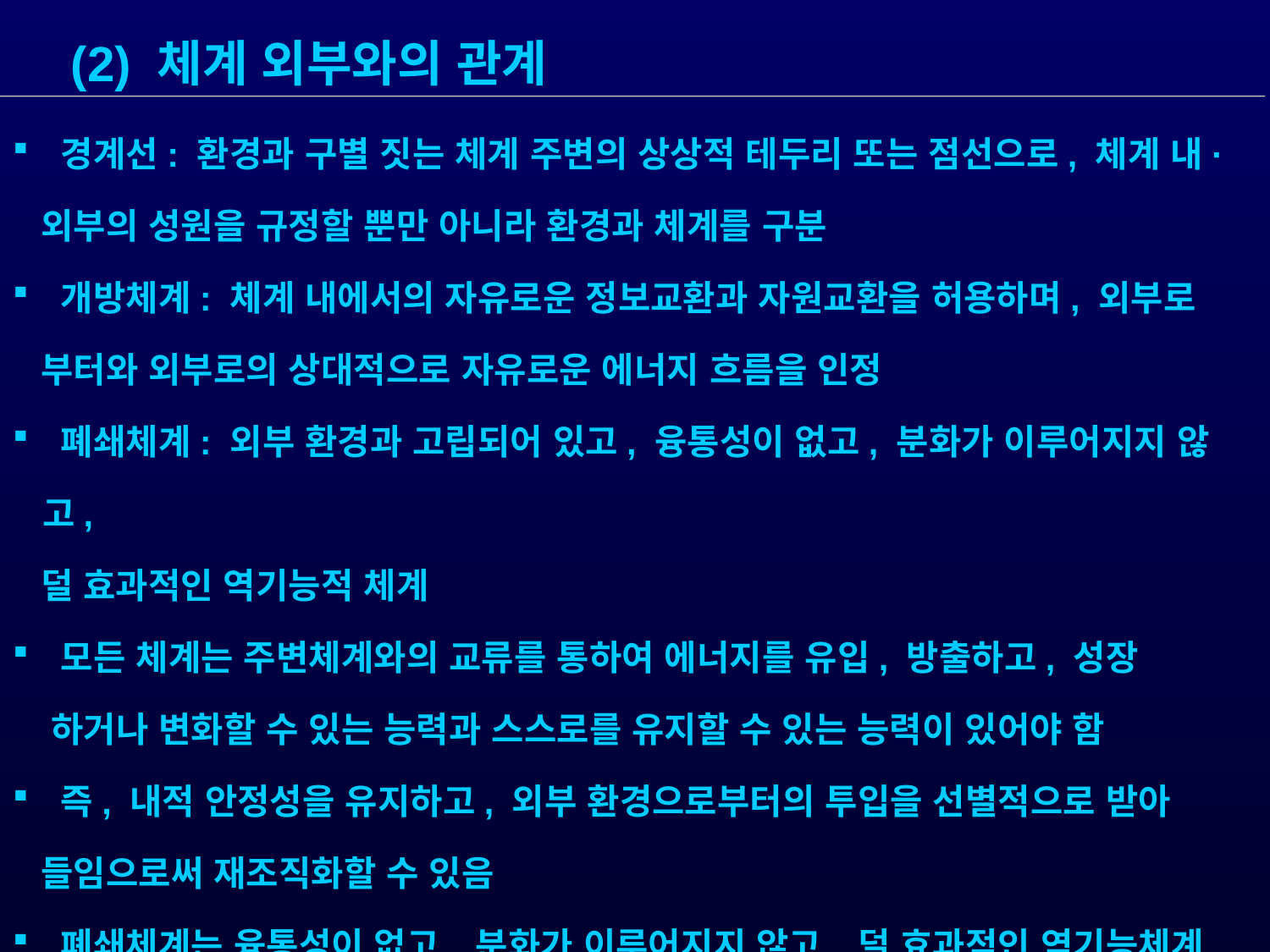

(2) 체계 외부와의 관계
 경계선: 환경과 구별 짓는 체계 주변의 상상적 테두리 또는 점선으로, 체계 내·
  외부의 성원을 규정할 뿐만 아니라 환경과 체계를 구분
 개방체계: 체계 내에서의 자유로운 정보교환과 자원교환을 허용하며, 외부로
  부터와 외부로의 상대적으로 자유로운 에너지 흐름을 인정
 폐쇄체계: 외부 환경과 고립되어 있고, 융통성이 없고, 분화가 이루어지지 않고,
  덜 효과적인 역기능적 체계
 모든 체계는 주변체계와의 교류를 통하여 에너지를 유입, 방출하고, 성장
   하거나 변화할 수 있는 능력과 스스로를 유지할 수 있는 능력이 있어야 함
 즉, 내적 안정성을 유지하고, 외부 환경으로부터의 투입을 선별적으로 받아
  들임으로써 재조직화할 수 있음
 폐쇄체계는 융통성이 없고, 분화가 이루어지지 않고, 덜 효과적인 역기능체계